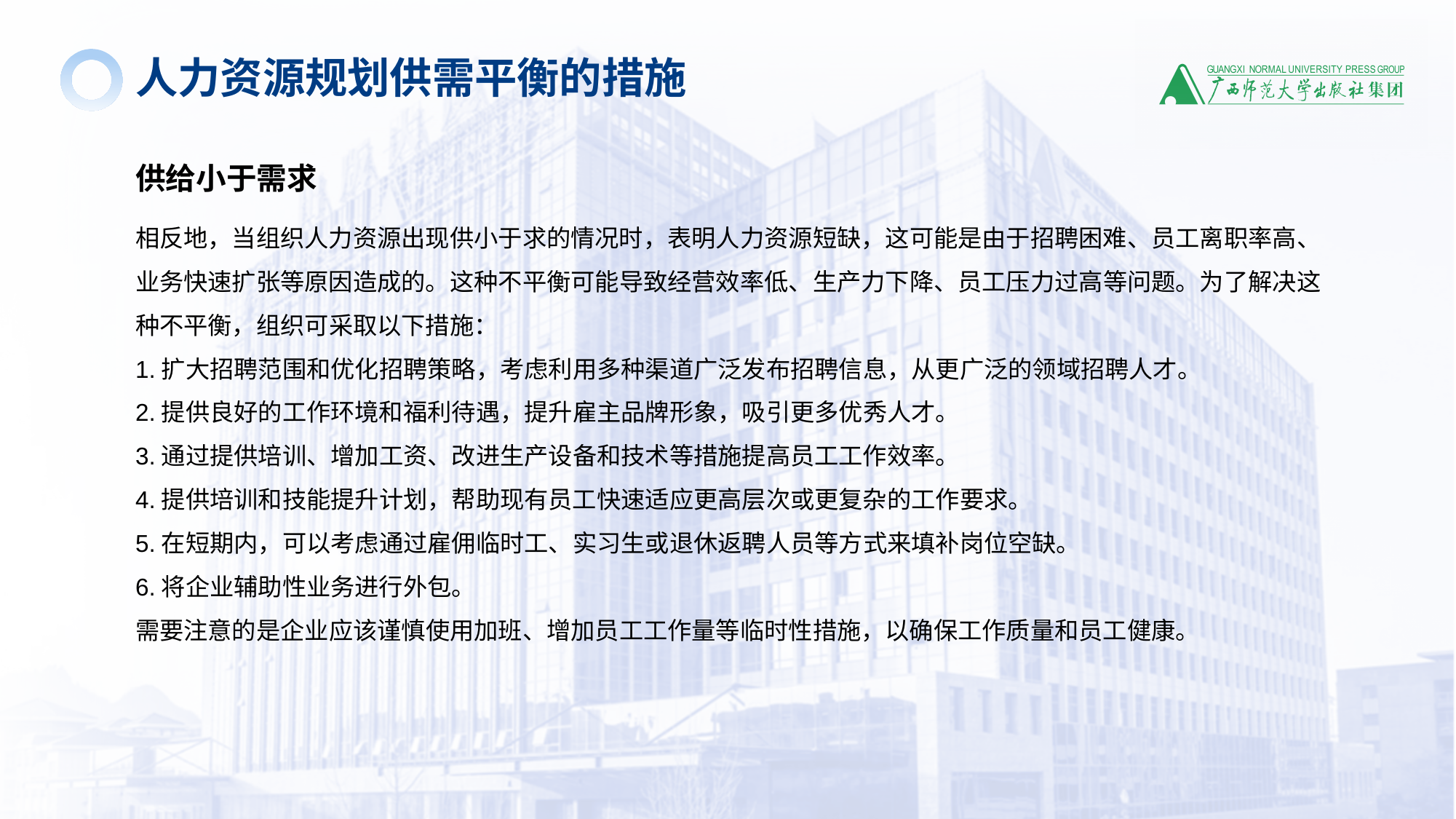

人力资源规划供需平衡的措施

供给小于需求
相反地，当组织人力资源出现供小于求的情况时，表明人力资源短缺，这可能是由于招聘困难、员工离职率高、业务快速扩张等原因造成的。这种不平衡可能导致经营效率低、生产力下降、员工压力过高等问题。为了解决这种不平衡，组织可采取以下措施：
1.扩大招聘范围和优化招聘策略，考虑利用多种渠道广泛发布招聘信息，从更广泛的领域招聘人才。
2.提供良好的工作环境和福利待遇，提升雇主品牌形象，吸引更多优秀人才。
3.通过提供培训、增加工资、改进生产设备和技术等措施提高员工工作效率。
4.提供培训和技能提升计划，帮助现有员工快速适应更高层次或更复杂的工作要求。
5.在短期内，可以考虑通过雇佣临时工、实习生或退休返聘人员等方式来填补岗位空缺。
6.将企业辅助性业务进行外包。
需要注意的是企业应该谨慎使用加班、增加员工工作量等临时性措施，以确保工作质量和员工健康。